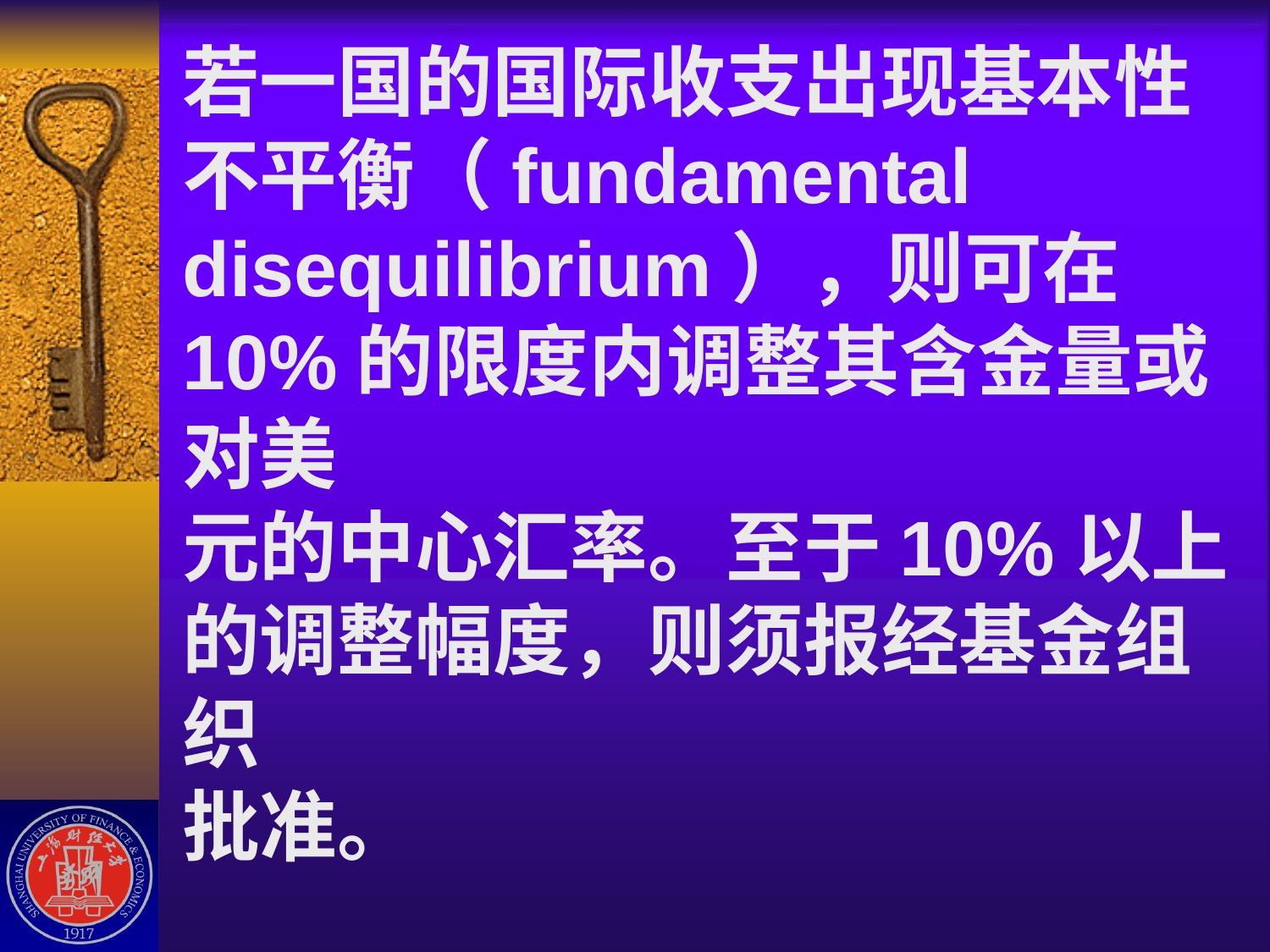

# 若一国的国际收支出现基本性 不平衡（fundamental disequilibrium），则可在10%的限度内调整其含金量或对美 元的中心汇率。至于10%以上的调整幅度，则须报经基金组织 批准。